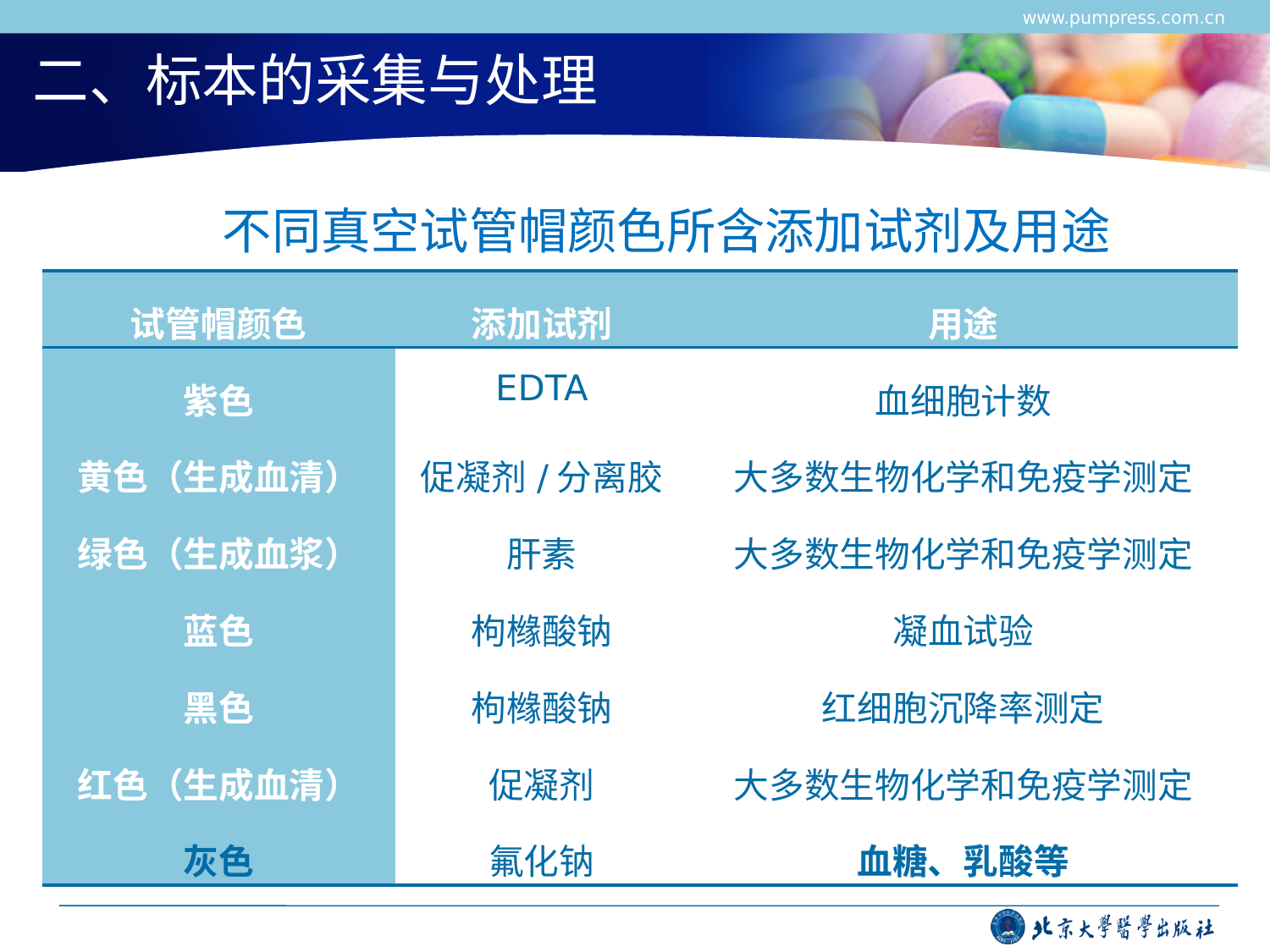

www.pumpress.com.cn
# 二、标本的采集与处理
不同真空试管帽颜色所含添加试剂及用途
| 试管帽颜色 | 添加试剂 | 用途 |
| --- | --- | --- |
| 紫色 | EDTA | 血细胞计数 |
| 黄色（生成血清） | 促凝剂/分离胶 | 大多数生物化学和免疫学测定 |
| 绿色（生成血浆） | 肝素 | 大多数生物化学和免疫学测定 |
| 蓝色 | 枸橼酸钠 | 凝血试验 |
| 黑色 | 枸橼酸钠 | 红细胞沉降率测定 |
| 红色（生成血清） | 促凝剂 | 大多数生物化学和免疫学测定 |
| 灰色 | 氟化钠 | 血糖、乳酸等 |